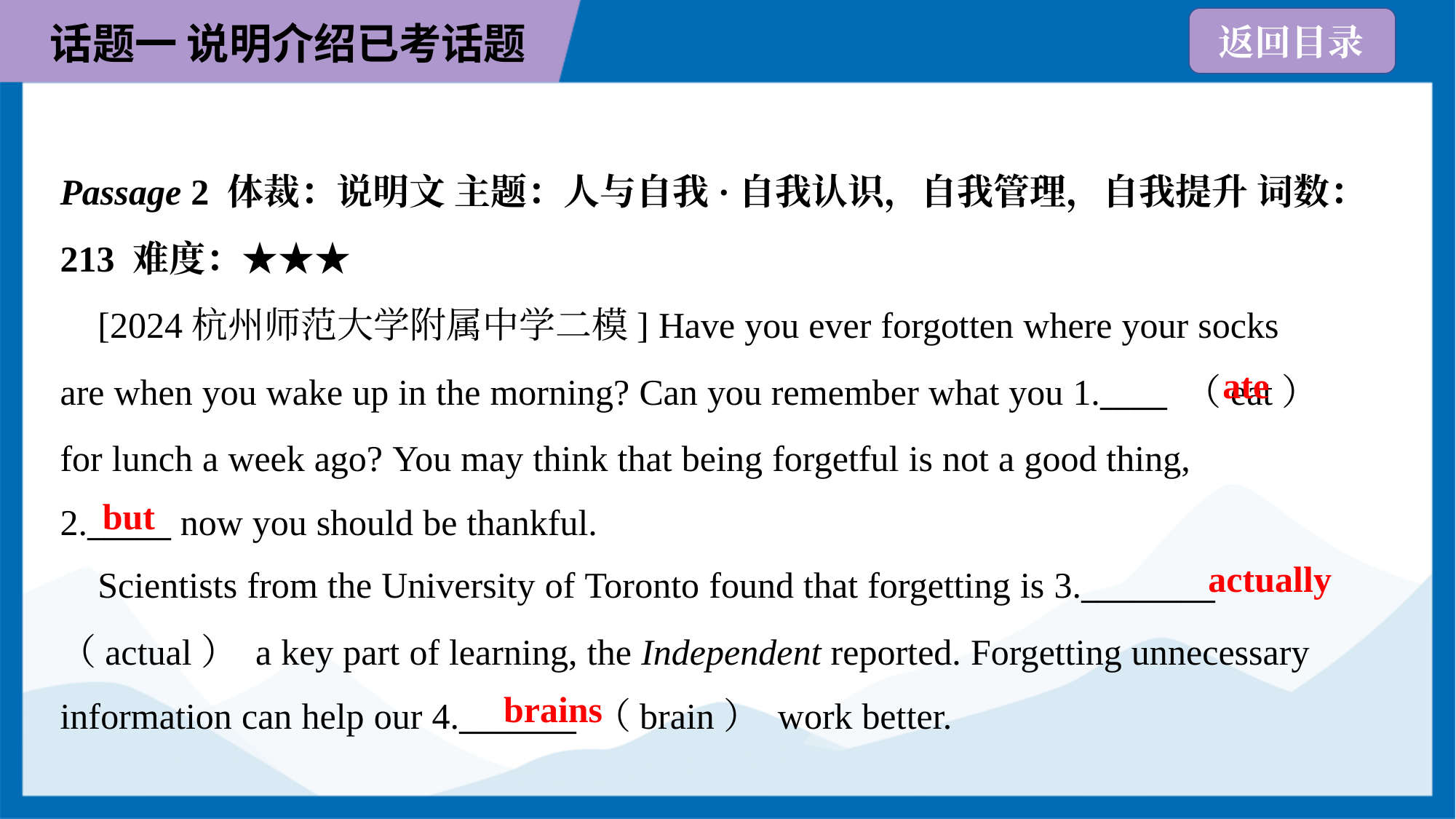

Passage 2 体裁：说明文 主题：人与自我·自我认识，自我管理，自我提升 词数：
213 难度：★★★
    [2024杭州师范大学附属中学二模] Have you ever forgotten where your socks
are when you wake up in the morning? Can you remember what you 1.____ （eat）
for lunch a week ago? You may think that being forgetful is not a good thing,
2._____ now you should be thankful.
ate
but
actually
    Scientists from the University of Toronto found that forgetting is 3.________
（actual） a key part of learning, the Independent reported. Forgetting unnecessary
information can help our 4._______ （brain） work better.
brains